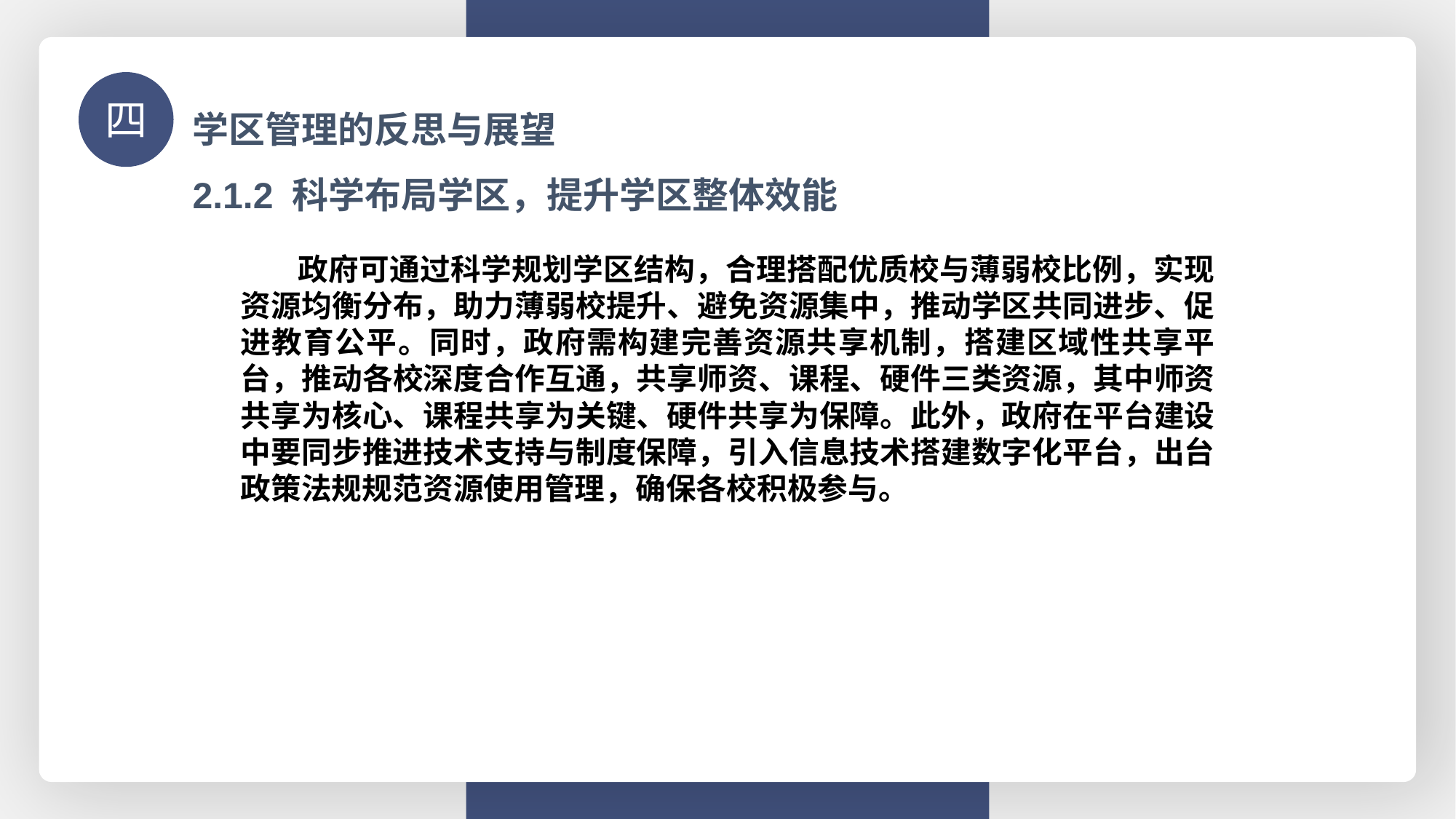

学区管理的反思与展望
四
2.1.2 科学布局学区，提升学区整体效能
       政府可通过科学规划学区结构，合理搭配优质校与薄弱校比例，实现资源均衡分布，助力薄弱校提升、避免资源集中，推动学区共同进步、促进教育公平。同时，政府需构建完善资源共享机制，搭建区域性共享平台，推动各校深度合作互通，共享师资、课程、硬件三类资源，其中师资共享为核心、课程共享为关键、硬件共享为保障。此外，政府在平台建设中要同步推进技术支持与制度保障，引入信息技术搭建数字化平台，出台政策法规规范资源使用管理，确保各校积极参与。